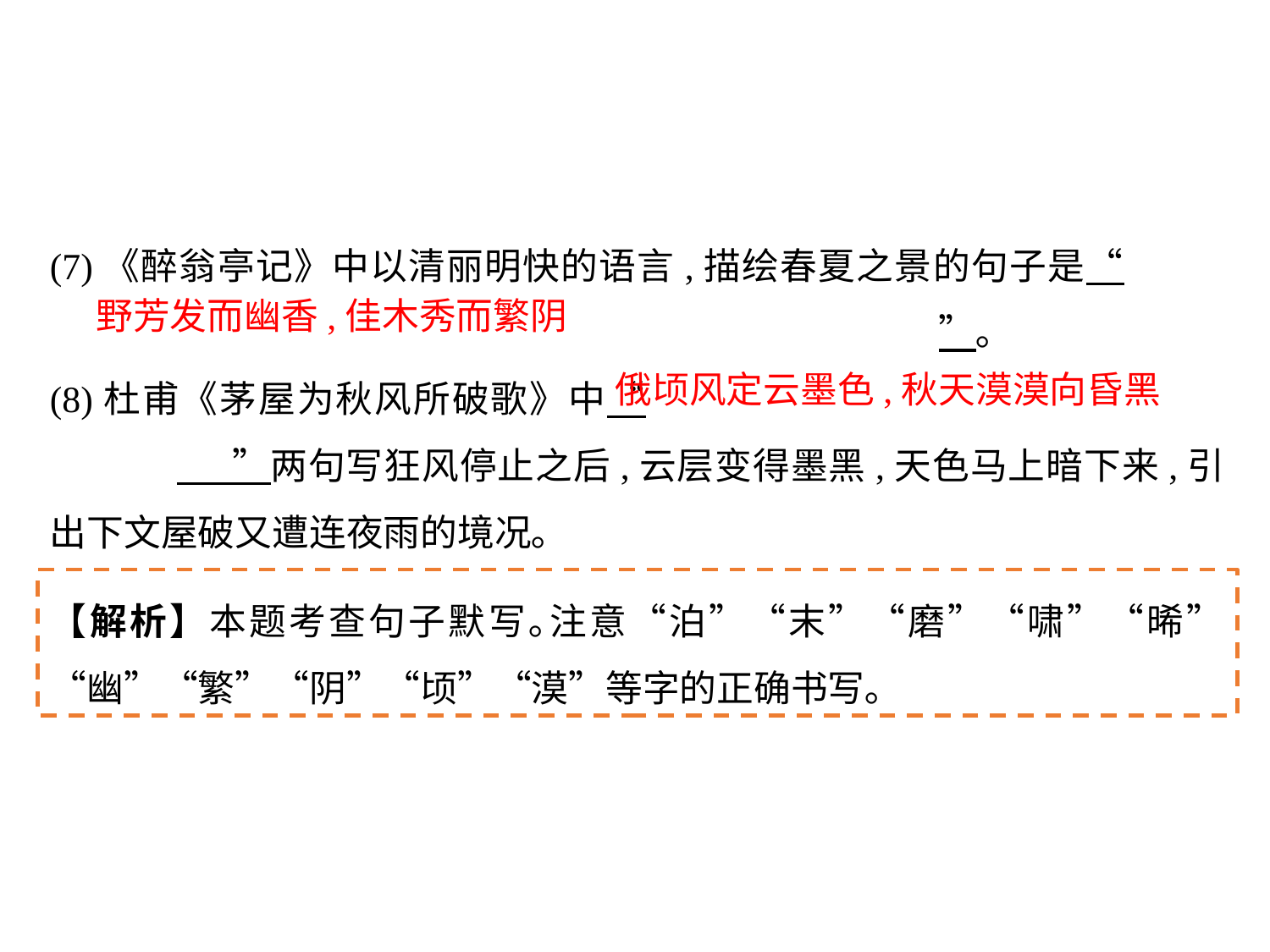

(7)《醉翁亭记》中以清丽明快的语言,描绘春夏之景的句子是“								”｡
(8)杜甫《茅屋为秋风所破歌》中“						      ”两句写狂风停止之后,云层变得墨黑,天色马上暗下来,引出下文屋破又遭连夜雨的境况｡
野芳发而幽香,佳木秀而繁阴
俄顷风定云墨色,秋天漠漠向昏黑
【解析】本题考查句子默写｡注意“泊”“末”“磨”“啸”“晞”“幽”“繁”“阴”“顷”“漠”等字的正确书写｡